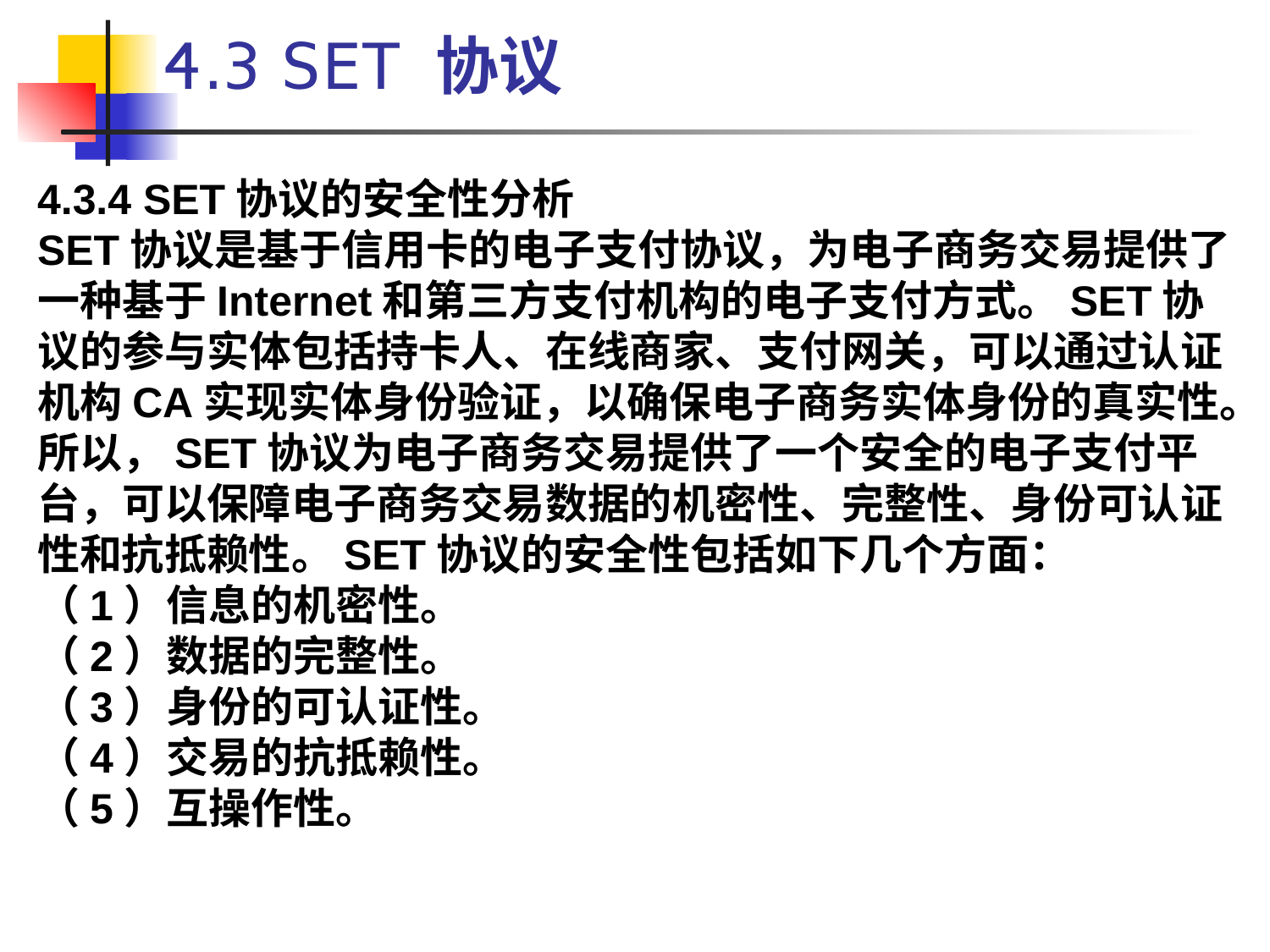

4.3 SET 协议
4.3.4 SET协议的安全性分析
SET协议是基于信用卡的电子支付协议，为电子商务交易提供了一种基于Internet和第三方支付机构的电子支付方式。SET协议的参与实体包括持卡人、在线商家、支付网关，可以通过认证机构CA实现实体身份验证，以确保电子商务实体身份的真实性。所以，SET协议为电子商务交易提供了一个安全的电子支付平台，可以保障电子商务交易数据的机密性、完整性、身份可认证性和抗抵赖性。SET协议的安全性包括如下几个方面：
（1）信息的机密性。
（2）数据的完整性。
（3）身份的可认证性。
（4）交易的抗抵赖性。
（5）互操作性。